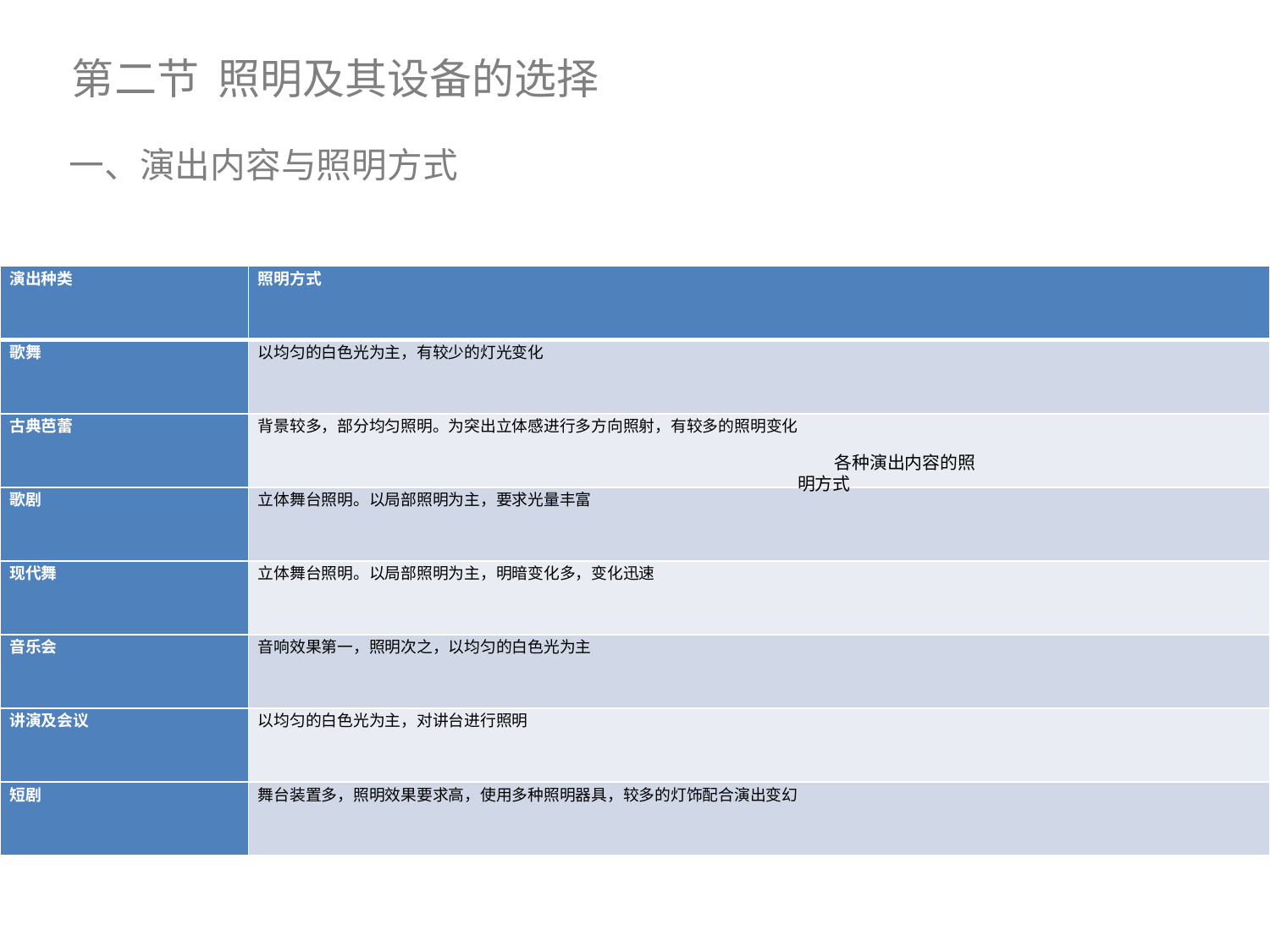

第二节  照明及其设备的选择
一、演出内容与照明方式
| 演出种类 | 照明方式 |
| --- | --- |
| 歌舞 | 以均匀的白色光为主，有较少的灯光变化 |
| 古典芭蕾 | 背景较多，部分均匀照明。为突出立体感进行多方向照射，有较多的照明变化 |
| 歌剧 | 立体舞台照明。以局部照明为主，要求光量丰富 |
| 现代舞 | 立体舞台照明。以局部照明为主，明暗变化多，变化迅速 |
| 音乐会 | 音响效果第一，照明次之，以均匀的白色光为主 |
| 讲演及会议 | 以均匀的白色光为主，对讲台进行照明 |
| 短剧 | 舞台装置多，照明效果要求高，使用多种照明器具，较多的灯饰配合演出变幻 |
各种演出内容的照明方式